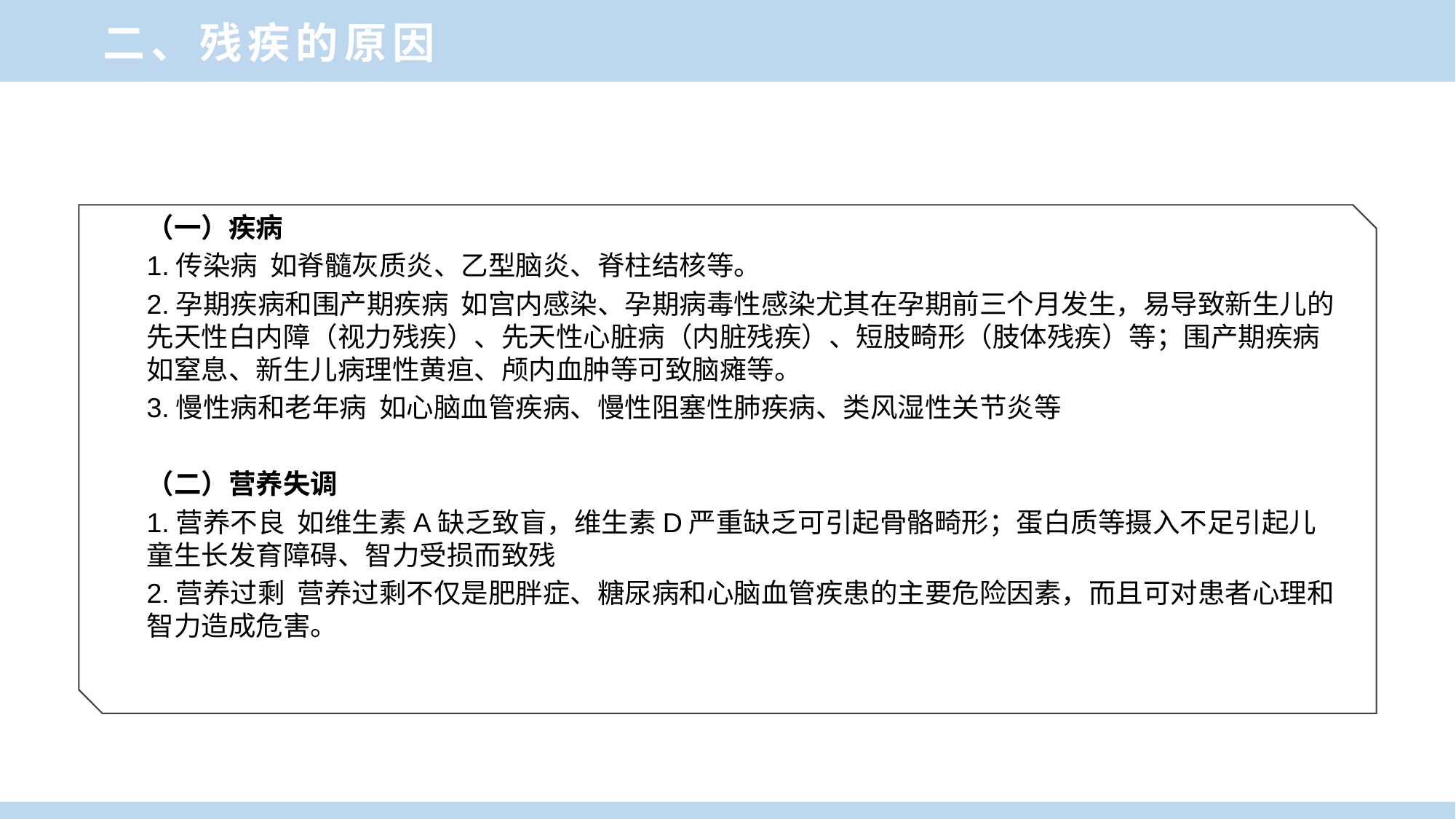

二、残疾的原因

（一）疾病
1.传染病  如脊髓灰质炎、乙型脑炎、脊柱结核等。
2.孕期疾病和围产期疾病  如宫内感染、孕期病毒性感染尤其在孕期前三个月发生，易导致新生儿的先天性白内障（视力残疾）、先天性心脏病（内脏残疾）、短肢畸形（肢体残疾）等；围产期疾病如窒息、新生儿病理性黄疸、颅内血肿等可致脑瘫等。
3.慢性病和老年病  如心脑血管疾病、慢性阻塞性肺疾病、类风湿性关节炎等

（二）营养失调
1.营养不良  如维生素A缺乏致盲，维生素D严重缺乏可引起骨骼畸形；蛋白质等摄入不足引起儿童生长发育障碍、智力受损而致残
2.营养过剩  营养过剩不仅是肥胖症、糖尿病和心脑血管疾患的主要危险因素，而且可对患者心理和智力造成危害。